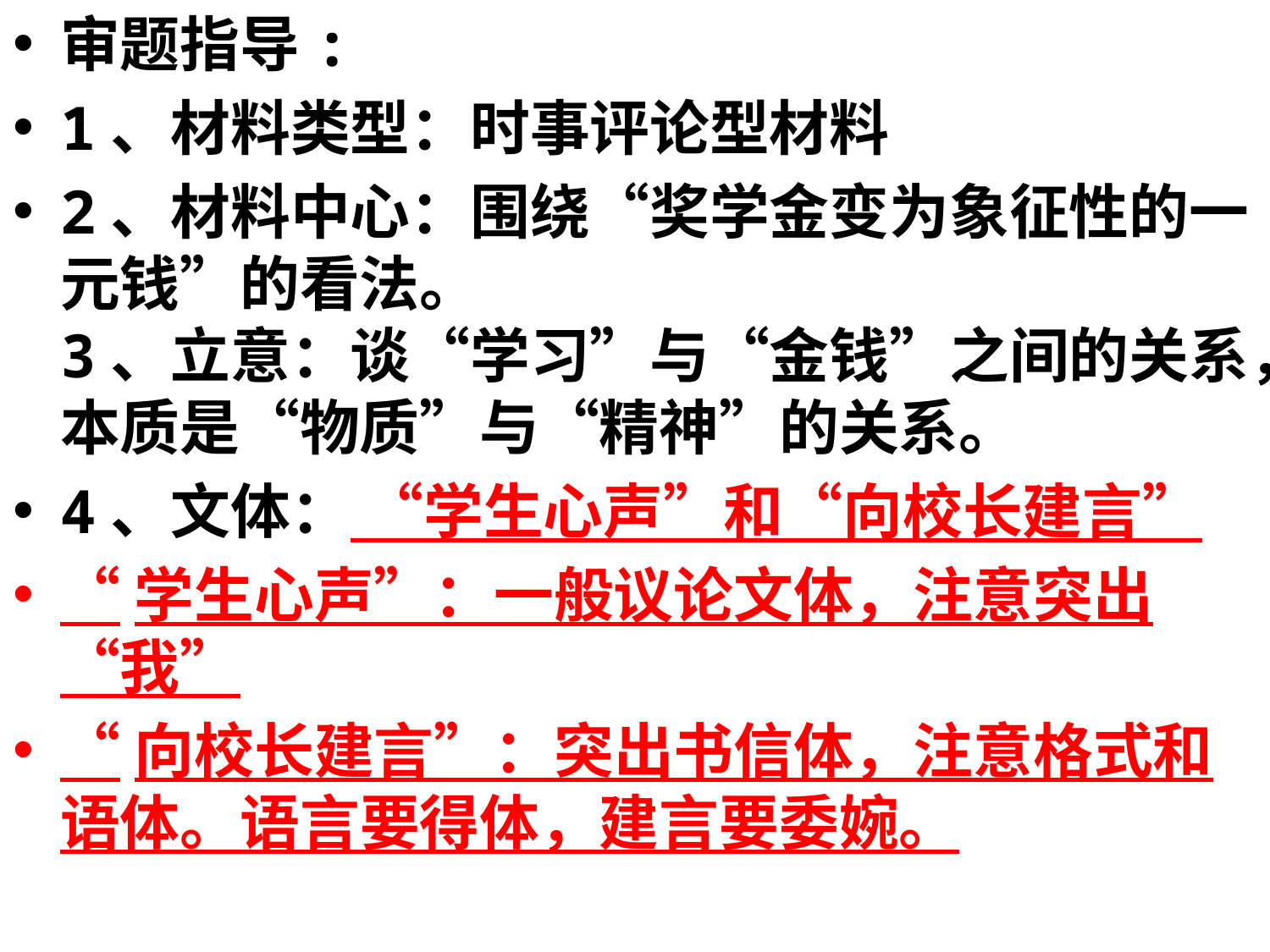

审题指导:
1、材料类型：时事评论型材料
2、材料中心：围绕“奖学金变为象征性的一元钱”的看法。
3、立意：谈“学习”与“金钱”之间的关系，本质是“物质”与“精神”的关系。
4、文体： “学生心声”和“向校长建言”
“学生心声”：一般议论文体，注意突出“我”
“向校长建言”：突出书信体，注意格式和语体。语言要得体，建言要委婉。